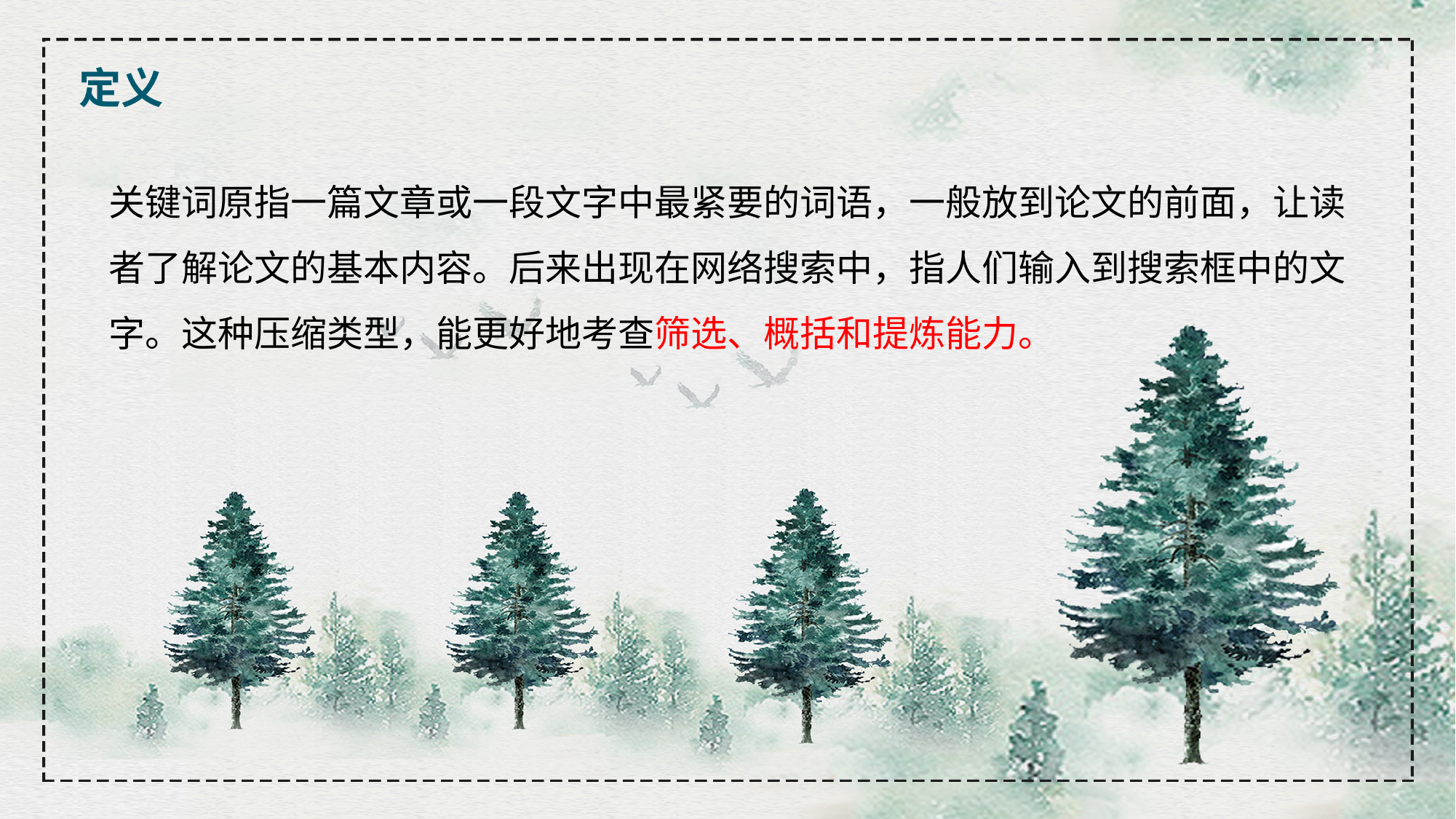

定义
关键词原指一篇文章或一段文字中最紧要的词语，一般放到论文的前面，让读者了解论文的基本内容。后来出现在网络搜索中，指人们输入到搜索框中的文字。这种压缩类型，能更好地考查筛选、概括和提炼能力。